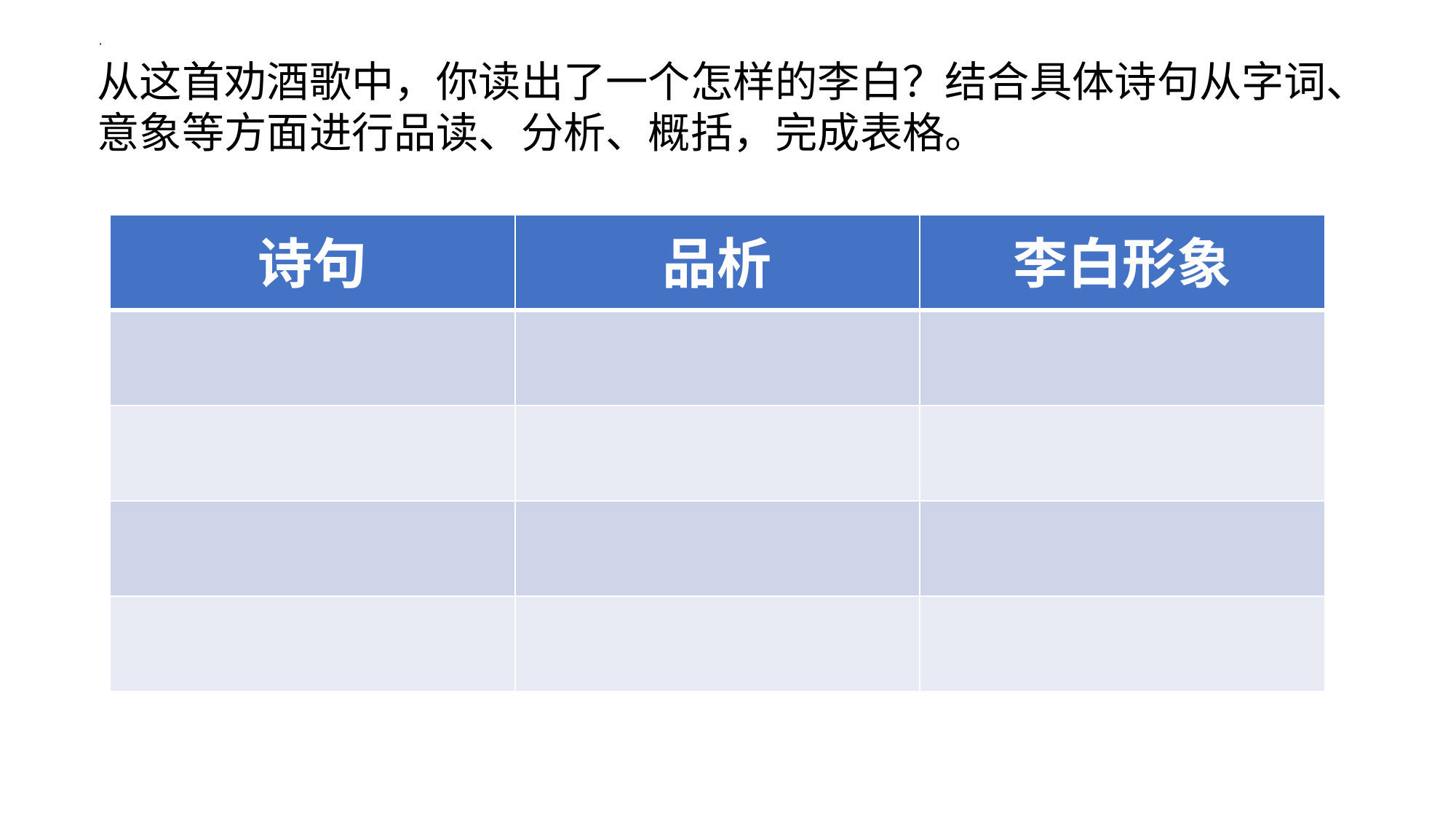

从这首劝酒歌中，你读出了一个怎样的李白？结合具体诗句从字词、意象等方面进行品读、分析、概括，完成表格。

| 诗句 | 品析 | 李白形象 |
| --- | --- | --- |
|  |  |  |
|  |  |  |
|  |  |  |
|  |  |  |